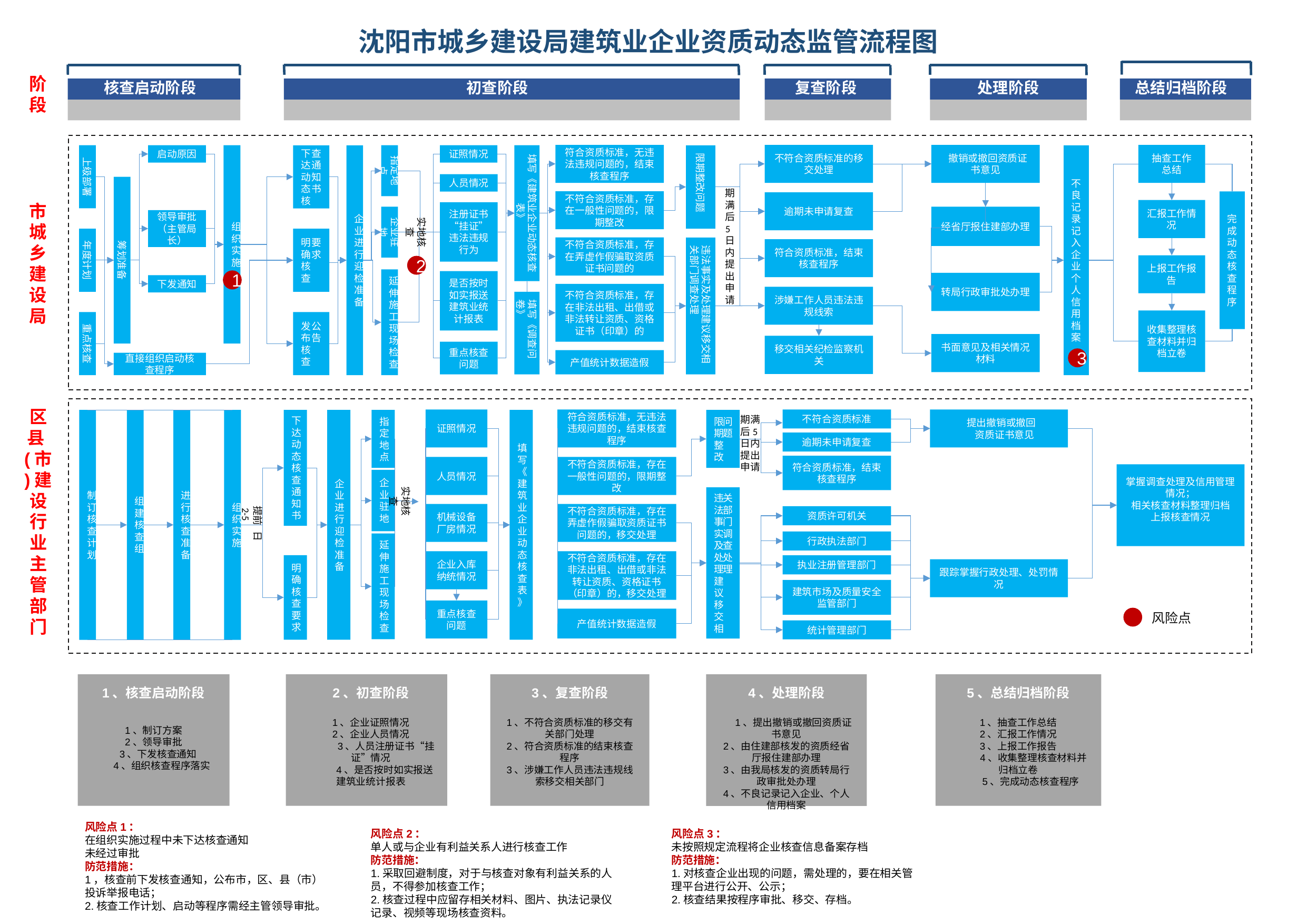

# 沈阳市城乡建设局建筑业企业资质动态监管流程图
阶段
核查启动阶段
初查阶段
复查阶段
处理阶段
总结归档阶段

符合资质标准，无违法违规问题的，结束核查程序
不符合资质标准的移交处理
 撤销或撤回资质证书意见
抽查工作
总结
上级部署
启动原因
组
织
实
施
企业进行迎检准备
指定地点
证照情况
填写《建筑业企业动态核查表》
限期整改问题
不良记录记入企业个人信用档案
下达动态核查通知书
人员情况
筹划准备
期满后
5日内提出
申请

不符合资质标准，存在一般性问题的，限期整改
完成动态核查程序
逾期未申请复查
市
城
乡
建
设
局
汇报工作情况
注册证书“挂证”违法违规行为
企业驻地
实地核查
经省厅报住建部办理
领导审批（主管局长）
明确核查要求
年度计划
不符合资质标准，存在弄虚作假骗取资质证书问题的
违法事实及处理建议移交相关部门调查处理
符合资质标准，结束核查程序
2

上报工作报告
1

延伸
施工
现场
检查
是否按时如实报送建筑业统计报表
转局行政审批处办理
下发通知
不符合资质标准，存在非法出租、出借或非法转让资质、资格证书（印章）的
涉嫌工作人员违法违规线索
填写《调查问卷》
收集整理核查材料并归档立卷
发布核查公告
重点核查
书面意见及相关情况材料
移交相关纪检监察机关
重点核查问题
3

产值统计数据造假
直接组织启动核查程序

区县(市)建设行业主管部门
期满后5日内提出
申请

证照情况
符合资质标准，无违法违规问题的，结束核查程序
不符合资质标准
 提出撤销或撤回
    资质证书意见
制
订
核
查
计
划
组
建
核
查
组
进
行
核
查
准
备
组
织
实
施
企业进行迎检准备
填写《建筑业企业动态核查表》
下达动态核查通知书
指定地点
限期整改问题
逾期未申请复查
符合资质标准，结束核查程序
人员情况
不符合资质标准，存在一般性问题的，限期整改
掌握调查处理及信用管理情况；
相关核查材料整理归档
上报核查情况

企业驻地
实地核查
违法事实及处理建议移交相关部门调查处理
提前2-5日
机械设备厂房情况
不符合资质标准，存在弄虚作假骗取资质证书问题的，移交处理
资质许可机关
行政执法部门
延伸
施工
现场
检查
企业入库纳统情况
不符合资质标准，存在非法出租、出借或非法转让资质、资格证书（印章）的，移交处理
明确核查要求
执业注册管理部门
跟踪掌握行政处理、处罚情况
建筑市场及质量安全监管部门
重点核查问题
风险点

产值统计数据造假
统计管理部门

1、核查启动阶段

1、制订方案
2、领导审批
    3、下发核查通知
      4、组织核查程序落实

2、初查阶段

1、企业证照情况
2、企业人员情况
           3、人员注册证书“挂证”情况
          4、是否按时如实报送建筑业统计报表

3、复查阶段

1、不符合资质标准的移交有关部门处理
2、符合资质标准的结束核查程序
3、涉嫌工作人员违法违规线索移交相关部门

4、处理阶段

     1、提出撤销或撤回资质证书意见
2、由住建部核发的资质经省厅报住建部办理
3、由我局核发的资质转局行政审批处办理
4、不良记录记入企业、个人信用档案

5、总结归档阶段

1、抽查工作总结
2、汇报工作情况
3、上报工作报告
           4、收集整理核查材料并归档立卷
         5、完成动态核查程序

风险点1：
在组织实施过程中未下达核查通知
未经过审批
防范措施：
1，核查前下发核查通知，公布市，区、县（市）投诉举报电话；
2.核查工作计划、启动等程序需经主管领导审批。
风险点2：
单人或与企业有利益关系人进行核查工作
防范措施：
1.采取回避制度，对于与核查对象有利益关系的人员，不得参加核查工作；
2.核查过程中应留存相关材料、图片、执法记录仪记录、视频等现场核查资料。
风险点3：
未按照规定流程将企业核查信息备案存档
防范措施：
1.对核查企业出现的问题，需处理的，要在相关管理平台进行公开、公示；
2.核查结果按程序审批、移交、存档。